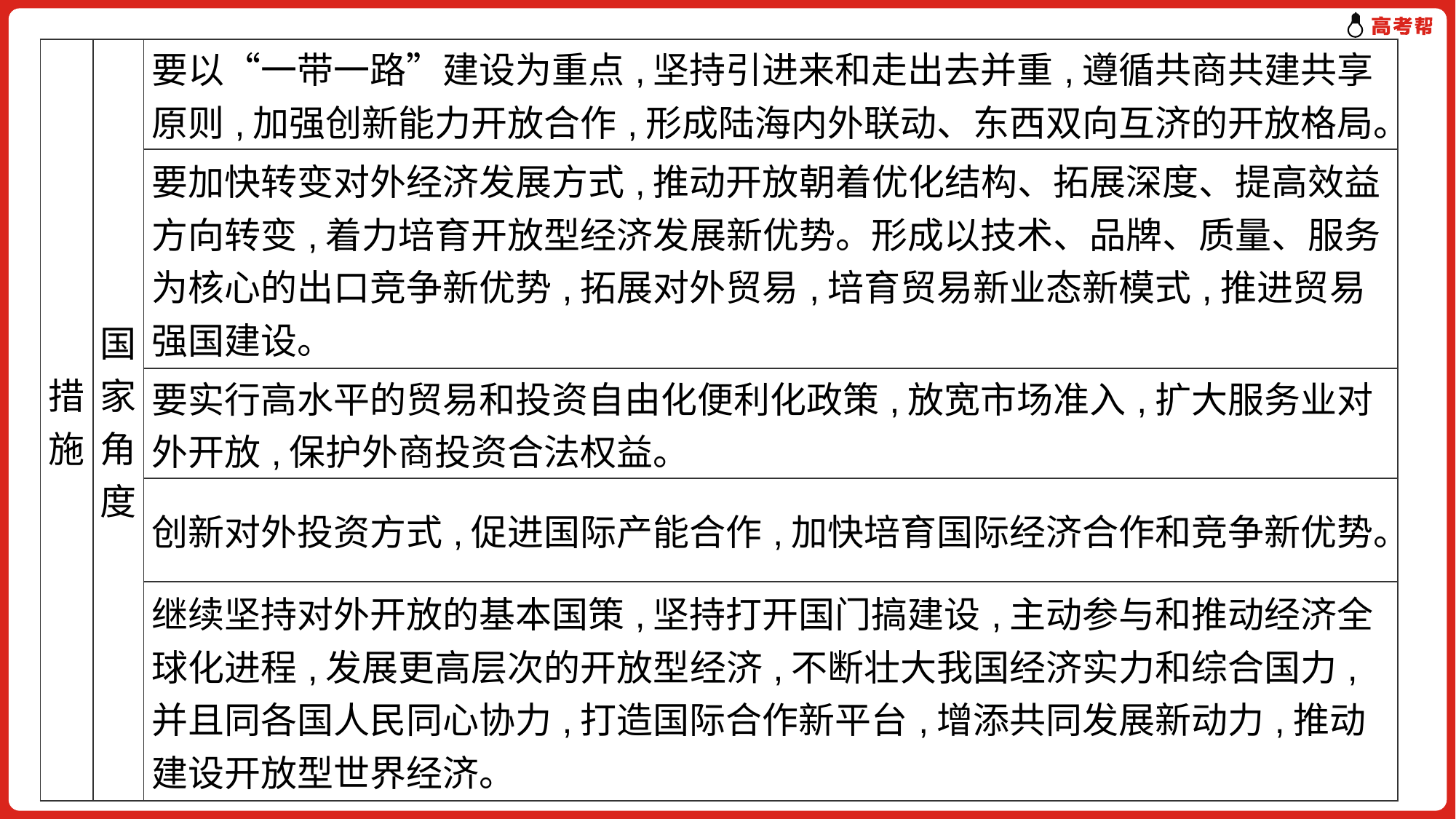

| 措施 | 国家角度 | 要以“一带一路”建设为重点,坚持引进来和走出去并重,遵循共商共建共享原则,加强创新能力开放合作,形成陆海内外联动、东西双向互济的开放格局。 |
| --- | --- | --- |
|  |  | 要加快转变对外经济发展方式,推动开放朝着优化结构、拓展深度、提高效益方向转变,着力培育开放型经济发展新优势。形成以技术、品牌、质量、服务为核心的出口竞争新优势,拓展对外贸易,培育贸易新业态新模式,推进贸易强国建设。 |
|  |  | 要实行高水平的贸易和投资自由化便利化政策,放宽市场准入,扩大服务业对外开放,保护外商投资合法权益。 |
|  |  | 创新对外投资方式,促进国际产能合作,加快培育国际经济合作和竞争新优势。 |
|  |  | 继续坚持对外开放的基本国策,坚持打开国门搞建设,主动参与和推动经济全球化进程,发展更高层次的开放型经济,不断壮大我国经济实力和综合国力,并且同各国人民同心协力,打造国际合作新平台,增添共同发展新动力,推动建设开放型世界经济。 |